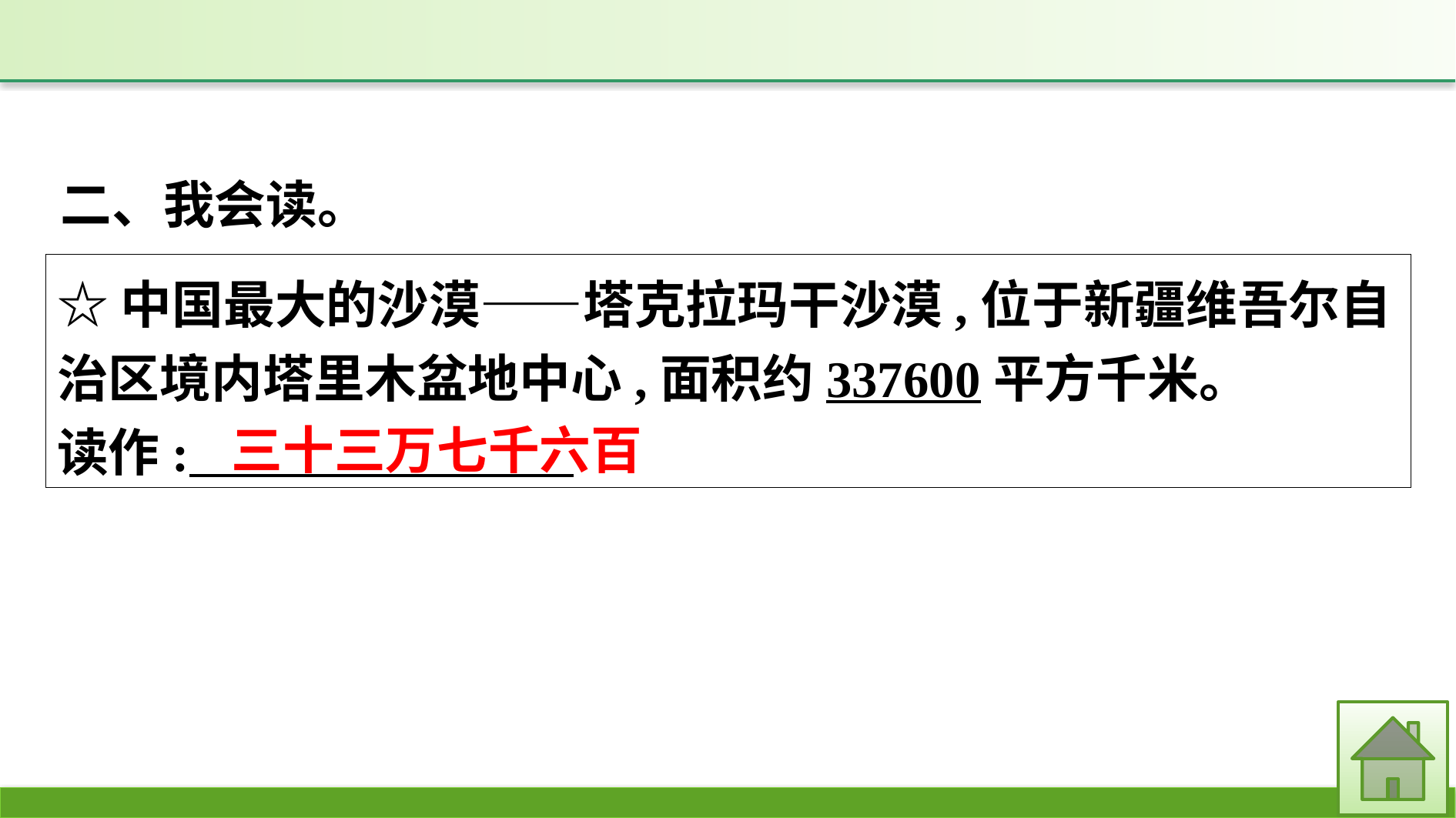

二、我会读。
☆中国最大的沙漠——塔克拉玛干沙漠,位于新疆维吾尔自治区境内塔里木盆地中心,面积约337600平方千米。
读作:
三十三万七千六百